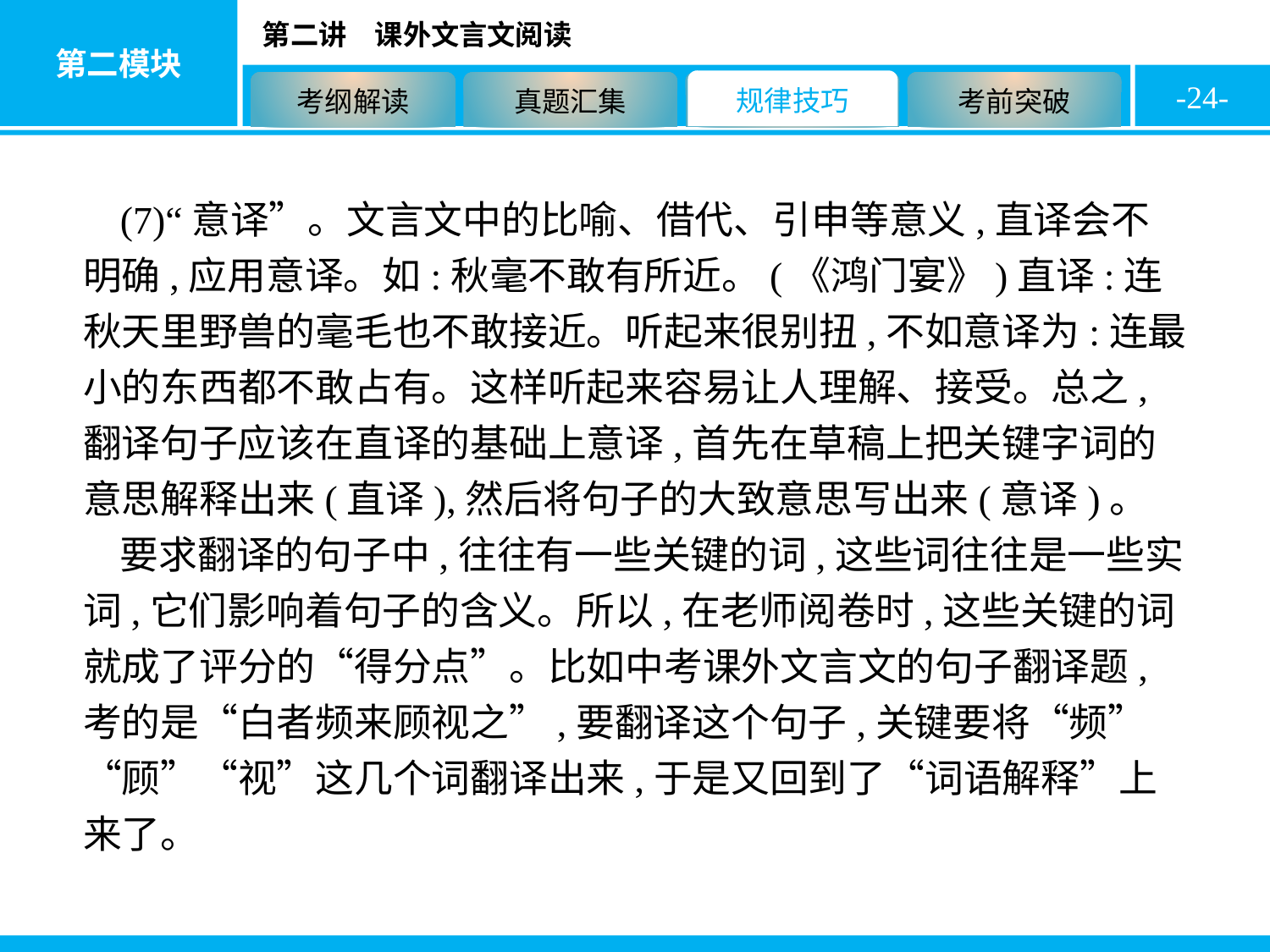

-24-
(7)“意译”。文言文中的比喻、借代、引申等意义,直译会不明确,应用意译。如:秋毫不敢有所近。(《鸿门宴》)直译:连秋天里野兽的毫毛也不敢接近。听起来很别扭,不如意译为:连最小的东西都不敢占有。这样听起来容易让人理解、接受。总之,翻译句子应该在直译的基础上意译,首先在草稿上把关键字词的意思解释出来(直译),然后将句子的大致意思写出来(意译)。
要求翻译的句子中,往往有一些关键的词,这些词往往是一些实词,它们影响着句子的含义。所以,在老师阅卷时,这些关键的词就成了评分的“得分点”。比如中考课外文言文的句子翻译题,考的是“白者频来顾视之”,要翻译这个句子,关键要将“频”“顾”“视”这几个词翻译出来,于是又回到了“词语解释”上来了。